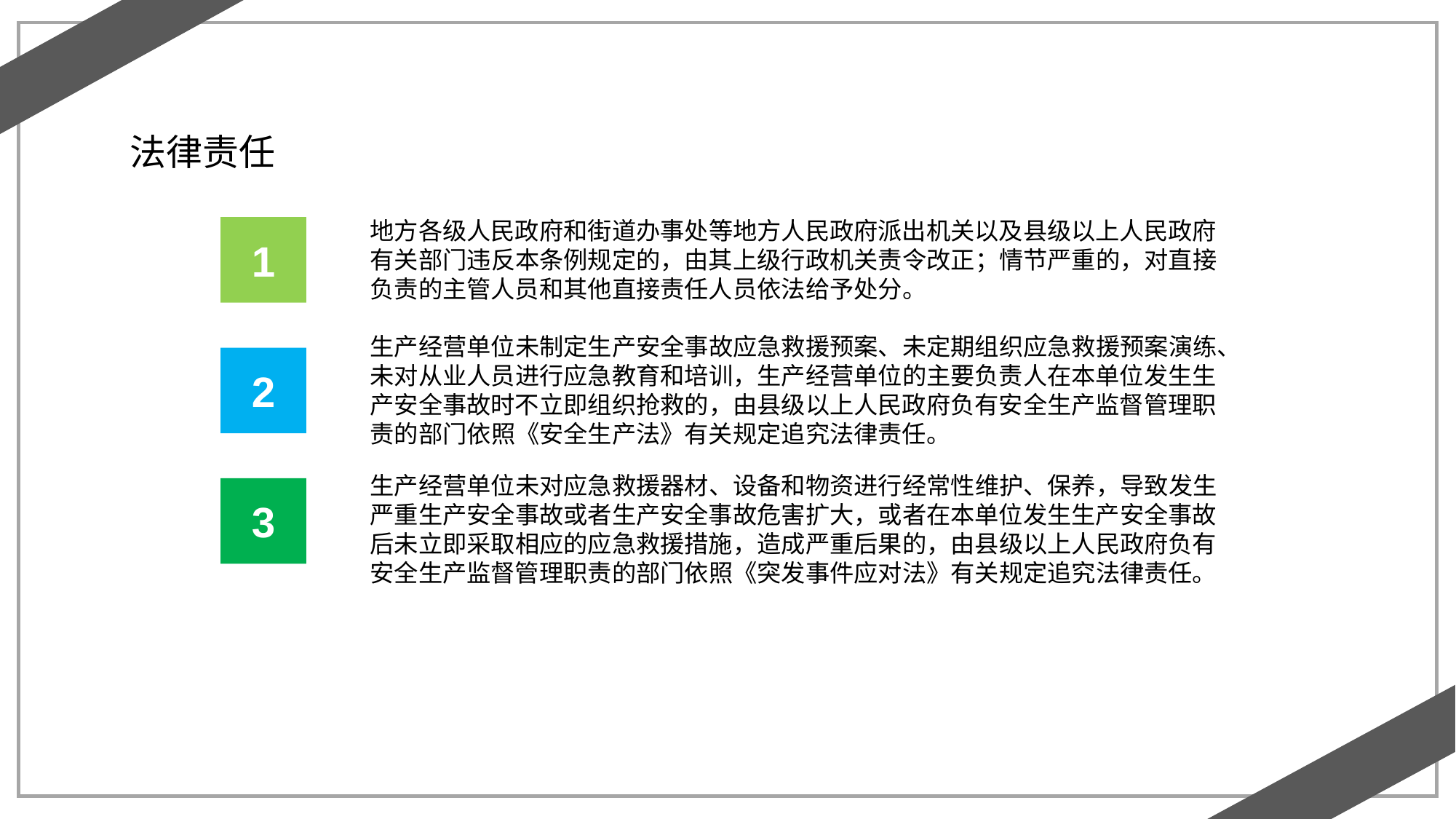

法律责任
地方各级人民政府和街道办事处等地方人民政府派出机关以及县级以上人民政府有关部门违反本条例规定的，由其上级行政机关责令改正；情节严重的，对直接负责的主管人员和其他直接责任人员依法给予处分。
1
生产经营单位未制定生产安全事故应急救援预案、未定期组织应急救援预案演练、未对从业人员进行应急教育和培训，生产经营单位的主要负责人在本单位发生生产安全事故时不立即组织抢救的，由县级以上人民政府负有安全生产监督管理职责的部门依照《安全生产法》有关规定追究法律责任。
2
生产经营单位未对应急救援器材、设备和物资进行经常性维护、保养，导致发生严重生产安全事故或者生产安全事故危害扩大，或者在本单位发生生产安全事故后未立即采取相应的应急救援措施，造成严重后果的，由县级以上人民政府负有安全生产监督管理职责的部门依照《突发事件应对法》有关规定追究法律责任。
3